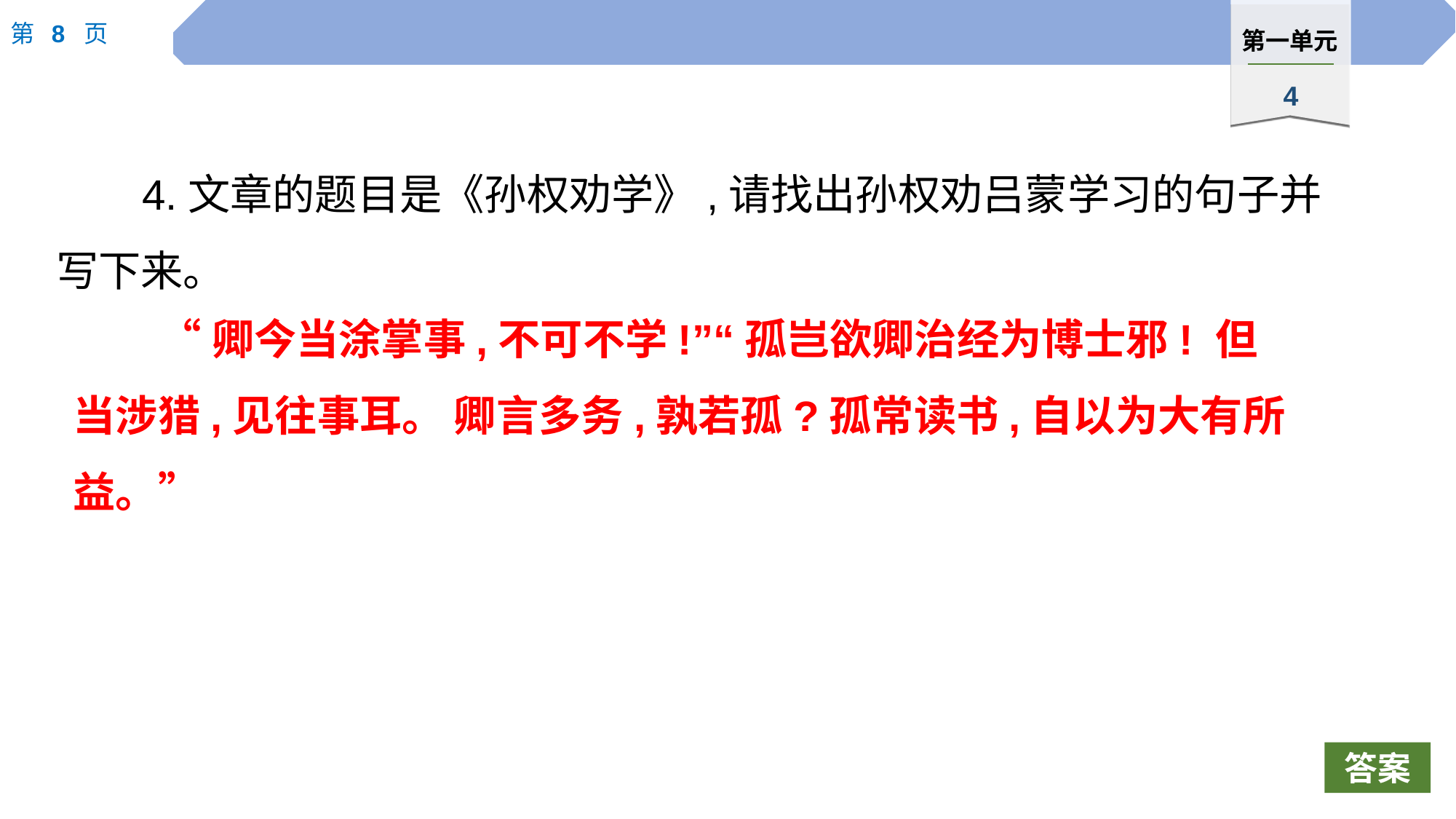

4.文章的题目是《孙权劝学》,请找出孙权劝吕蒙学习的句子并写下来。
“卿今当涂掌事,不可不学!”“孤岂欲卿治经为博士邪! 但当涉猎,见往事耳。 卿言多务,孰若孤?孤常读书,自以为大有所益。”
答案